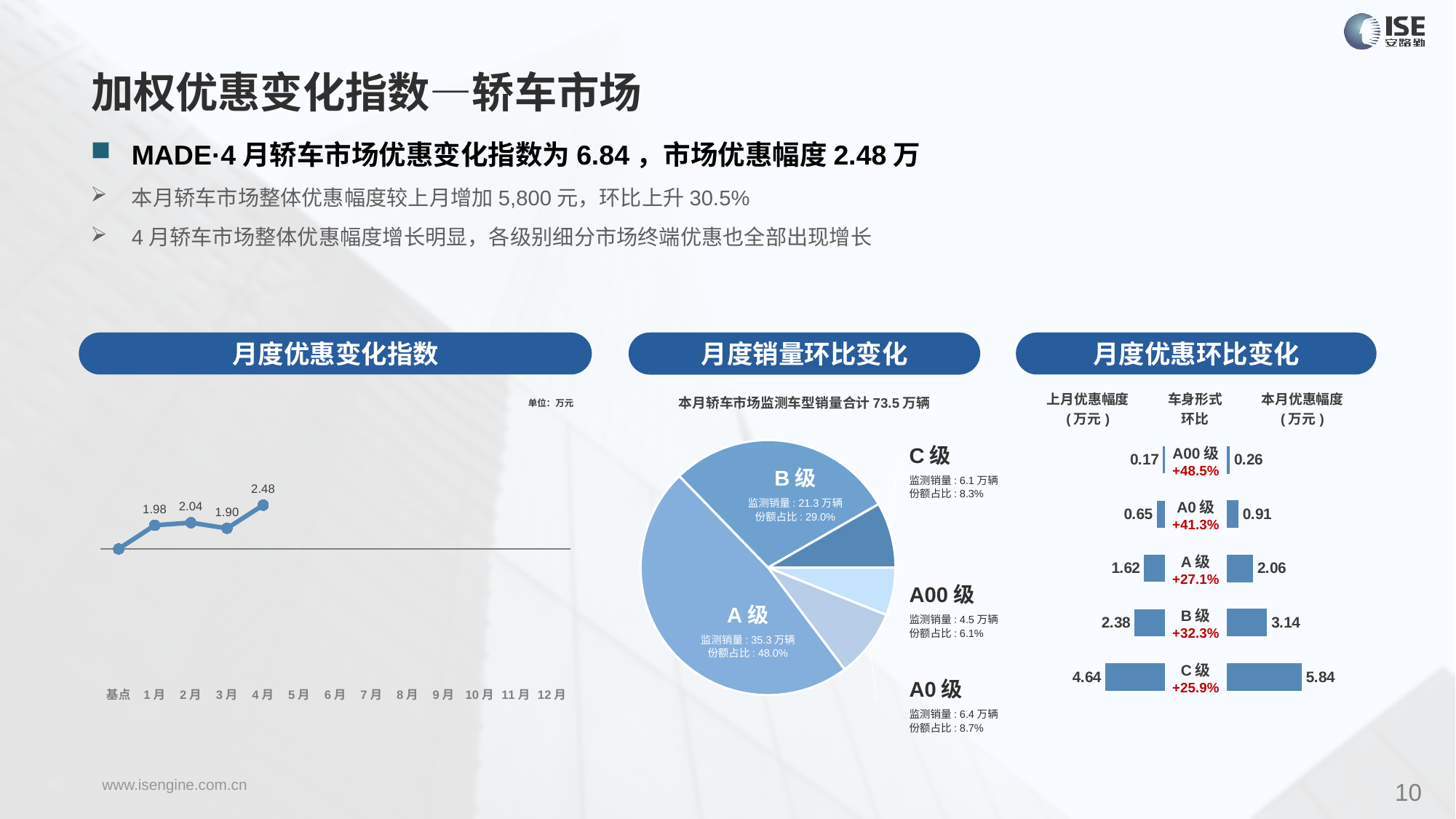

加权优惠变化指数—轿车市场
MADE·4月轿车市场优惠变化指数为6.84，市场优惠幅度2.48万
本月轿车市场整体优惠幅度较上月增加5,800元，环比上升30.5%
4月轿车市场整体优惠幅度增长明显，各级别细分市场终端优惠也全部出现增长
月度优惠变化指数

月度优惠环比变化

月度销量环比变化

### Chart

| Category | Y2023 |
|---|---|
| 基点 | 0.0 |
| 1月 | 3.69 |
| 2月 | 4.1 |
| 3月 | 3.21 |
| 4月 | 6.84 |
| 5月 | None |
| 6月 | None |
| 7月 | None |
| 8月 | None |
| 9月 | None |
| 10月 | None |
| 11月 | None |
| 12月 | None |
本月轿车市场监测车型销量合计73.5万辆
| 上月优惠幅度 (万元) | 车身形式 环比 | 本月优惠幅度 (万元) |
| --- | --- | --- |
单位：万元

### Chart

| Category | 细分市场 |
|---|---|
| A00级 | 44616.0 |
| A0级 | 63685.0 |
| A级 | 353099.0 |
| B级 | 212990.0 |
| C级 | 60952.0 |
C级
监测销量: 6.1万辆
份额占比: 8.3%
| A00级 +48.5% |
| --- |
| A0级 +41.3% |
| A级 +27.1% |
| B级 +32.3% |
| C级 +25.9% |

### Chart

| Category | 成交均价 |
|---|---|
| A00 | 0.17 |
| A0 | 0.65 |
| A | 1.62 |
| B | 2.38 |
| C | 4.64 |

### Chart

| Category | 金额 |
|---|---|
| A00 | 0.2566874730088528 |
| A0 | 0.9143357896530608 |
| A | 2.0646013977235143 |
| B | 3.142304653976844 |
| C | 5.841407272827698 |
B级
监测销量: 21.3万辆
份额占比: 29.0%
A00级
监测销量: 4.5万辆
份额占比: 6.1%
A级
监测销量: 35.3万辆
份额占比: 48.0%
A0级
监测销量: 6.4万辆
份额占比: 8.7%
10